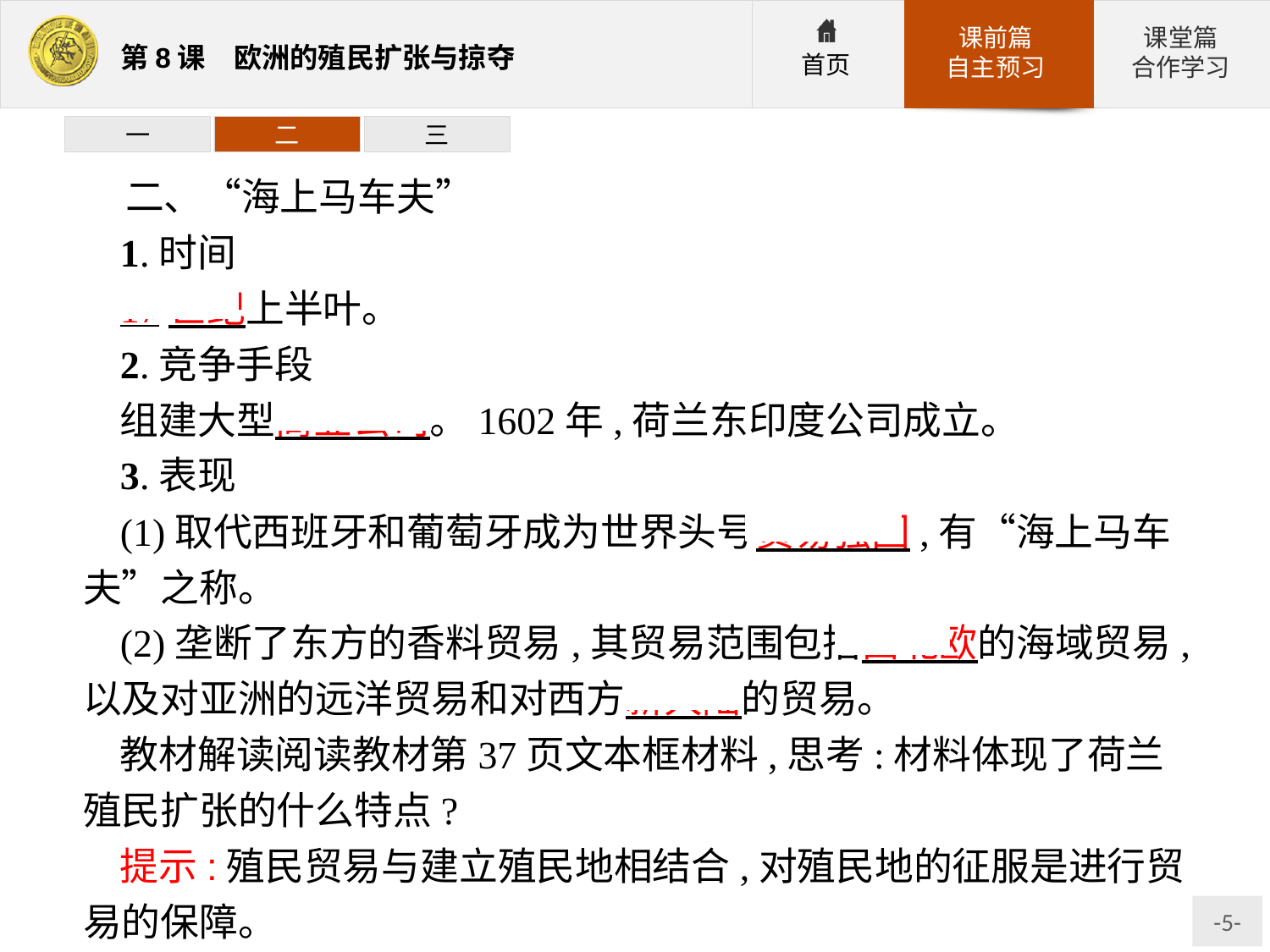

一
二
三
二、“海上马车夫”
1.时间
17世纪上半叶。
2.竞争手段
组建大型商业公司。1602年,荷兰东印度公司成立。
3.表现
(1)取代西班牙和葡萄牙成为世界头号贸易强国,有“海上马车夫”之称。
(2)垄断了东方的香料贸易,其贸易范围包括西北欧的海域贸易,以及对亚洲的远洋贸易和对西方新大陆的贸易。
教材解读阅读教材第37页文本框材料,思考:材料体现了荷兰殖民扩张的什么特点?
提示:殖民贸易与建立殖民地相结合,对殖民地的征服是进行贸易的保障。